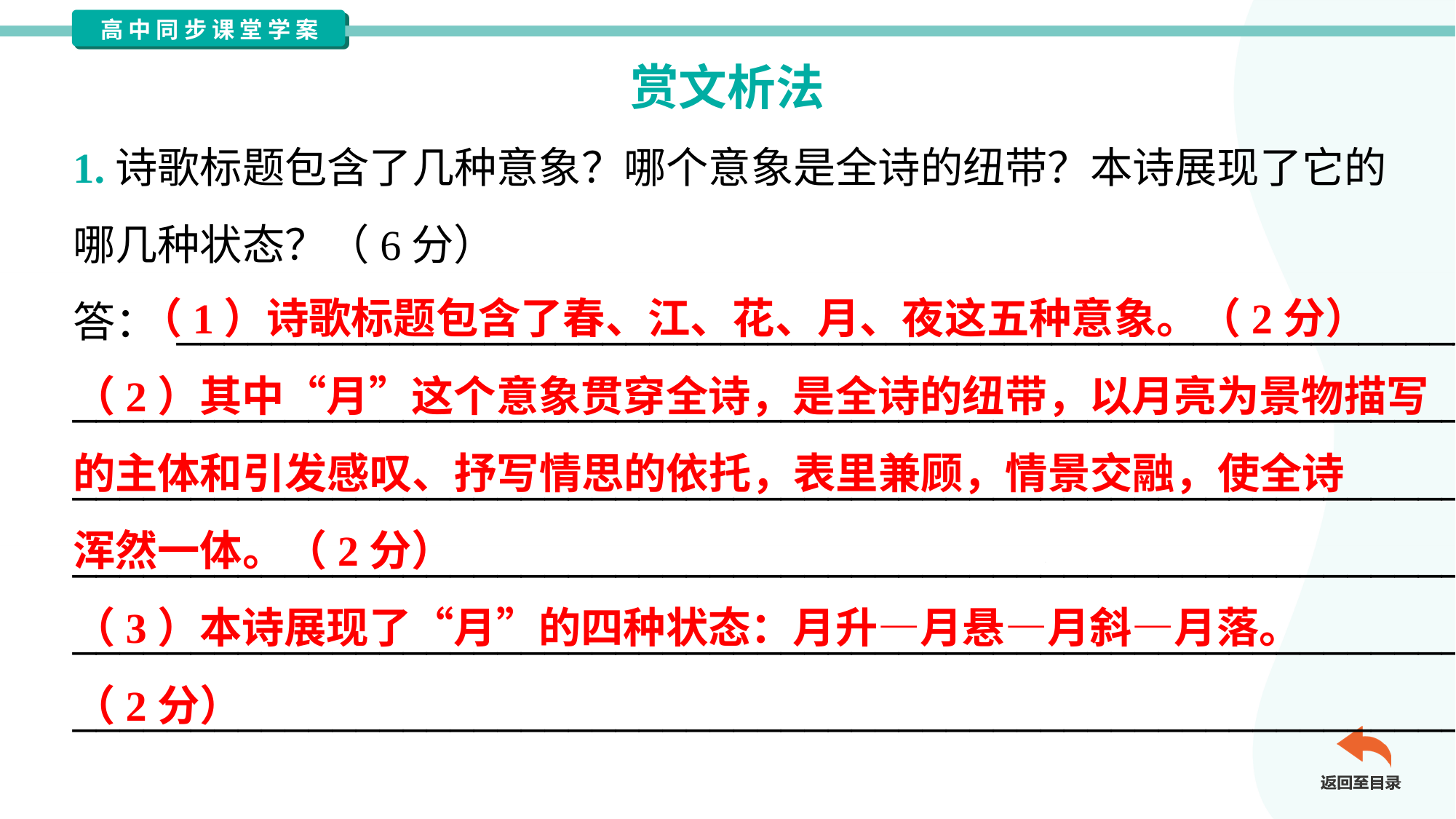

赏文析法
1.诗歌标题包含了几种意象？哪个意象是全诗的纽带？本诗展现了它的
哪几种状态？（6分）
答： ________________________________________________________
_____________________________________________________________
_____________________________________________________________
_____________________________________________________________
_____________________________________________________________
_____________________________________________________________
      （1）诗歌标题包含了春、江、花、月、夜这五种意象。（2分）
（2）其中“月”这个意象贯穿全诗，是全诗的纽带，以月亮为景物描写
的主体和引发感叹、抒写情思的依托，表里兼顾，情景交融，使全诗
浑然一体。（2分）
（3）本诗展现了“月”的四种状态：月升—月悬—月斜—月落。
（2分）